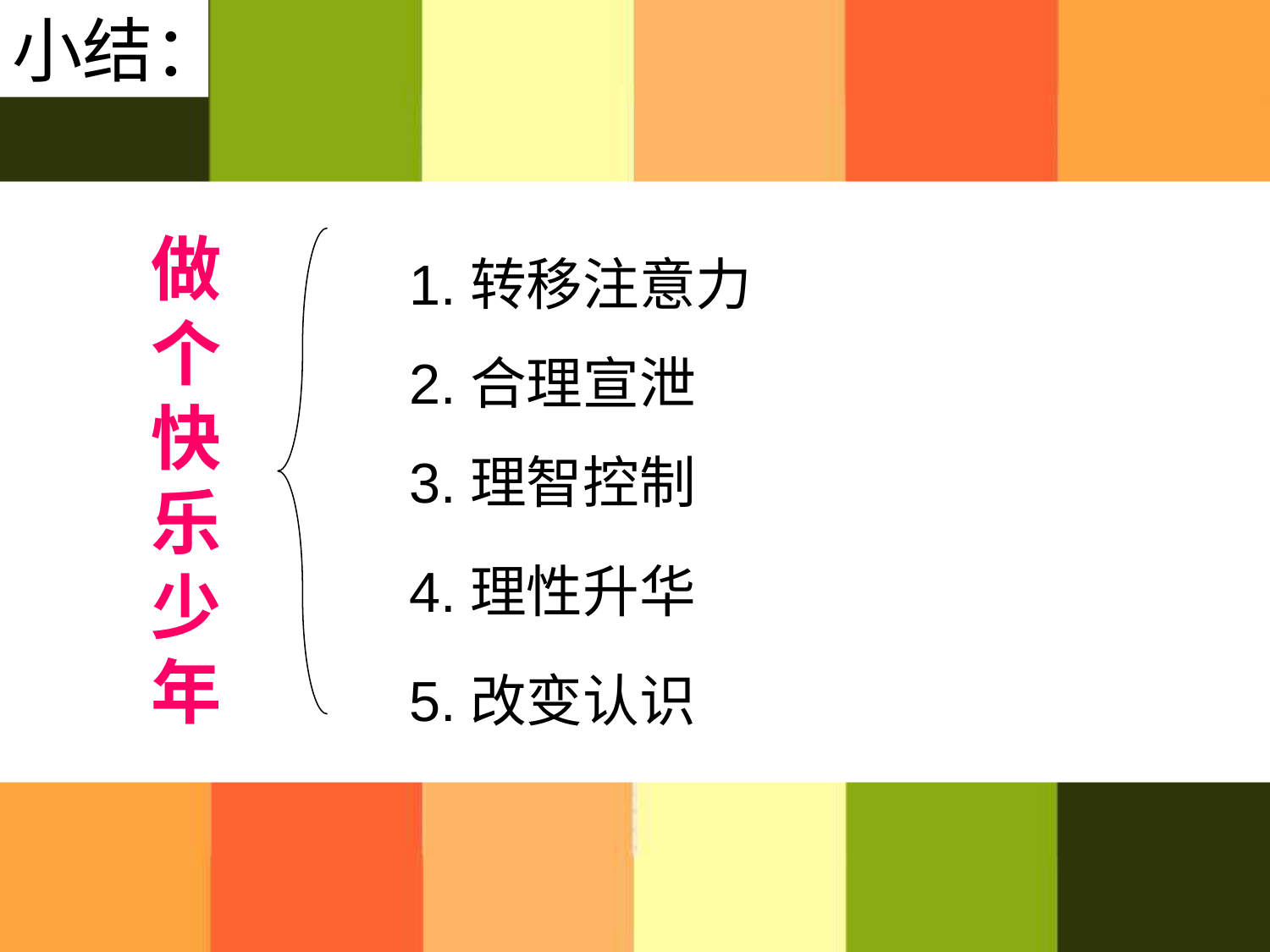

小结：
1.转移注意力
做个快乐少年

2.合理宣泄
3.理智控制
4.理性升华
5.改变认识